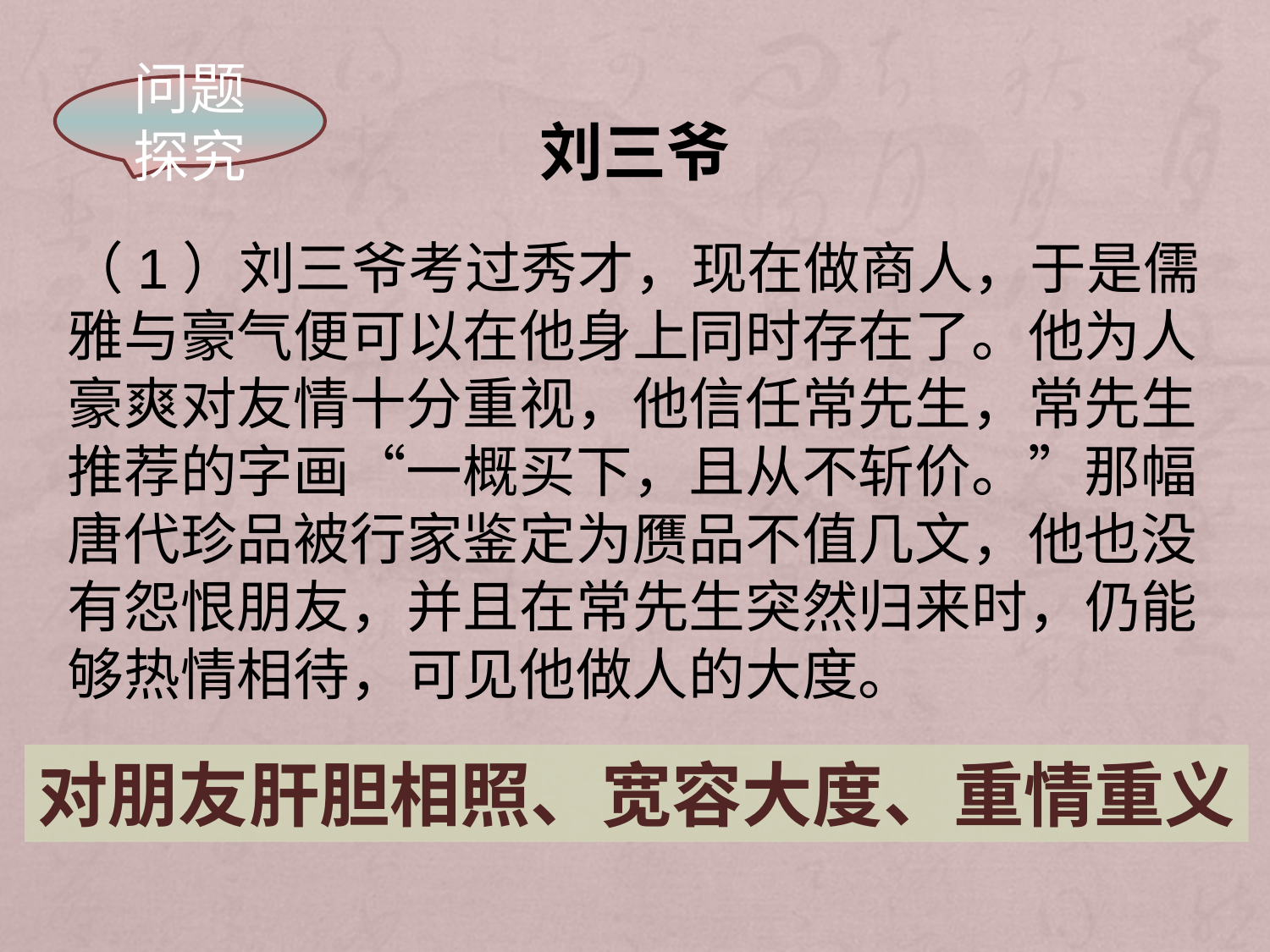

问题探究
刘三爷
（1）刘三爷考过秀才，现在做商人，于是儒雅与豪气便可以在他身上同时存在了。他为人豪爽对友情十分重视，他信任常先生，常先生推荐的字画“一概买下，且从不斩价。”那幅唐代珍品被行家鉴定为赝品不值几文，他也没有怨恨朋友，并且在常先生突然归来时，仍能够热情相待，可见他做人的大度。
对朋友肝胆相照、宽容大度、重情重义